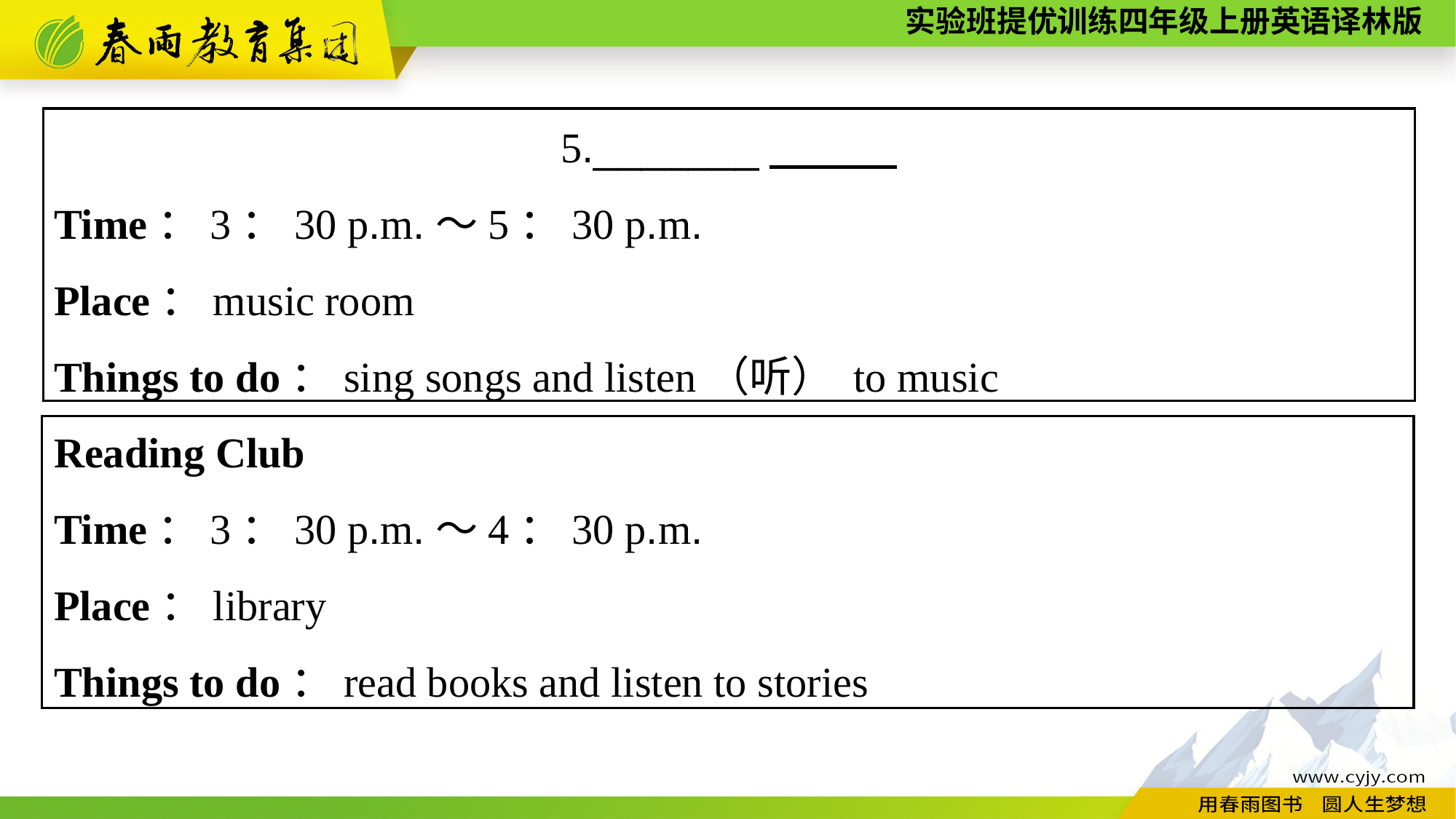

5._______
Time：3：30 p.m.～5：30 p.m.
Place：music room
Things to do：sing songs and listen（听） to music
Reading Club
Time：3：30 p.m.～4：30 p.m.
Place：library
Things to do：read books and listen to stories